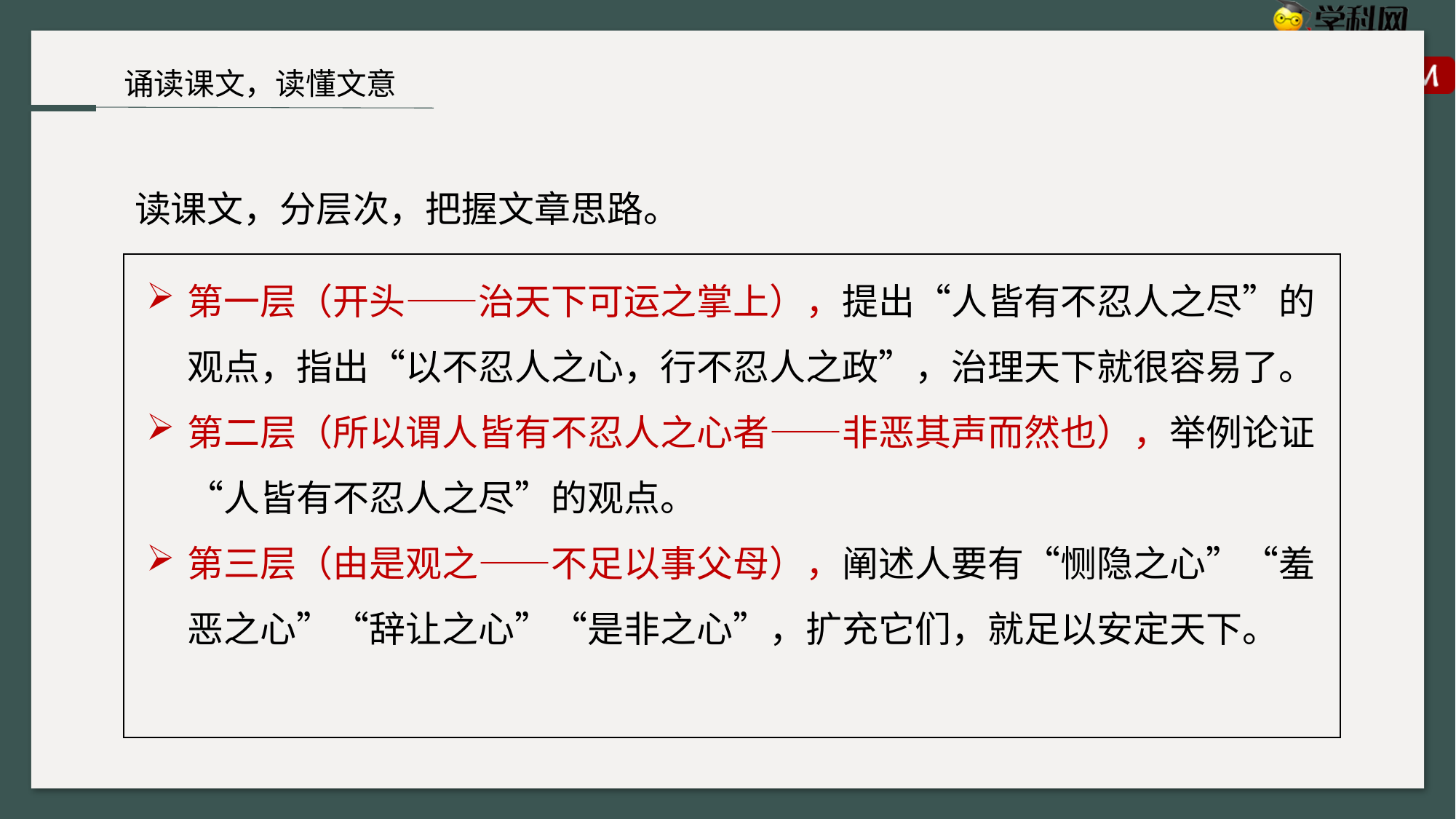

诵读课文，读懂文意
读课文，分层次，把握文章思路。
第一层（开头——治天下可运之掌上），提出“人皆有不忍人之尽”的观点，指出“以不忍人之心，行不忍人之政”，治理天下就很容易了。
第二层（所以谓人皆有不忍人之心者——非恶其声而然也），举例论证“人皆有不忍人之尽”的观点。
第三层（由是观之——不足以事父母），阐述人要有“恻隐之心”“羞恶之心”“辞让之心”“是非之心”，扩充它们，就足以安定天下。